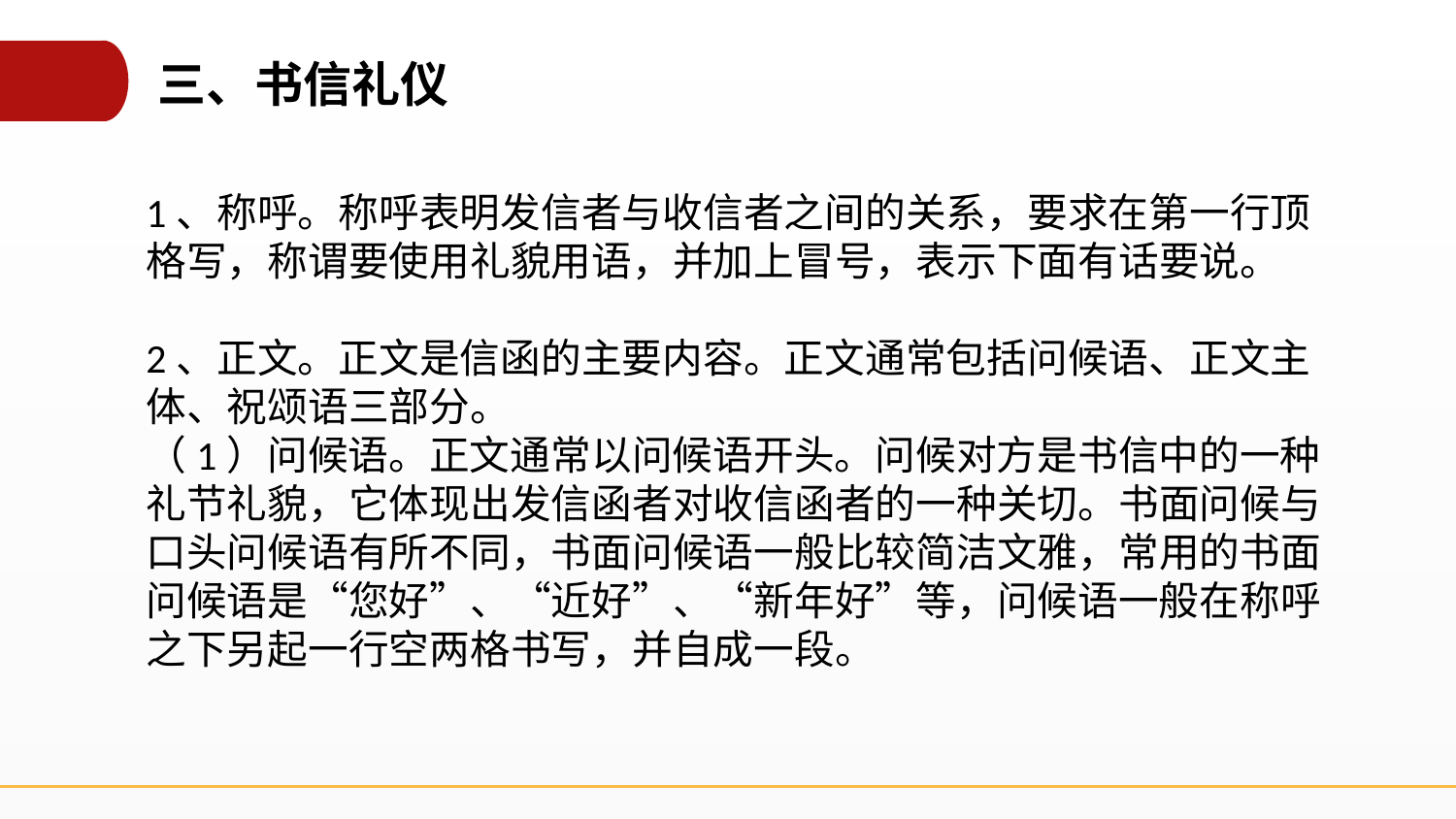

三、书信礼仪
1、称呼。称呼表明发信者与收信者之间的关系，要求在第一行顶格写，称谓要使用礼貌用语，并加上冒号，表示下面有话要说。

2、正文。正文是信函的主要内容。正文通常包括问候语、正文主体、祝颂语三部分。
（1）问候语。正文通常以问候语开头。问候对方是书信中的一种礼节礼貌，它体现出发信函者对收信函者的一种关切。书面问候与口头问候语有所不同，书面问候语一般比较简洁文雅，常用的书面问候语是“您好”、“近好”、“新年好”等，问候语一般在称呼之下另起一行空两格书写，并自成一段。